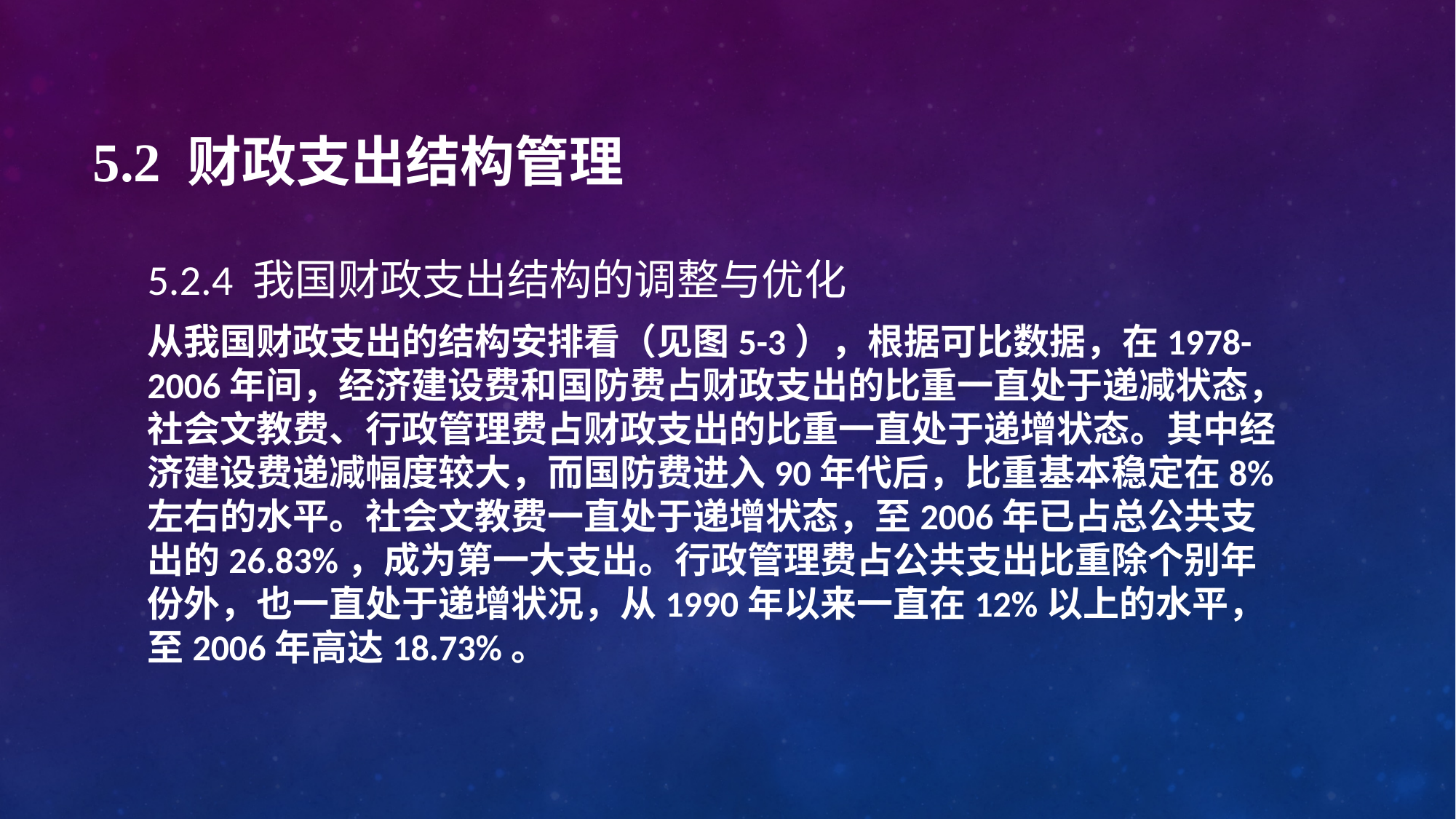

# 5.2 财政支出结构管理
5.2.4 我国财政支出结构的调整与优化
从我国财政支出的结构安排看（见图5-3），根据可比数据，在1978-2006年间，经济建设费和国防费占财政支出的比重一直处于递减状态，社会文教费、行政管理费占财政支出的比重一直处于递增状态。其中经济建设费递减幅度较大，而国防费进入90年代后，比重基本稳定在8%左右的水平。社会文教费一直处于递增状态，至2006年已占总公共支出的26.83%，成为第一大支出。行政管理费占公共支出比重除个别年份外，也一直处于递增状况，从1990年以来一直在12%以上的水平，至2006年高达18.73%。